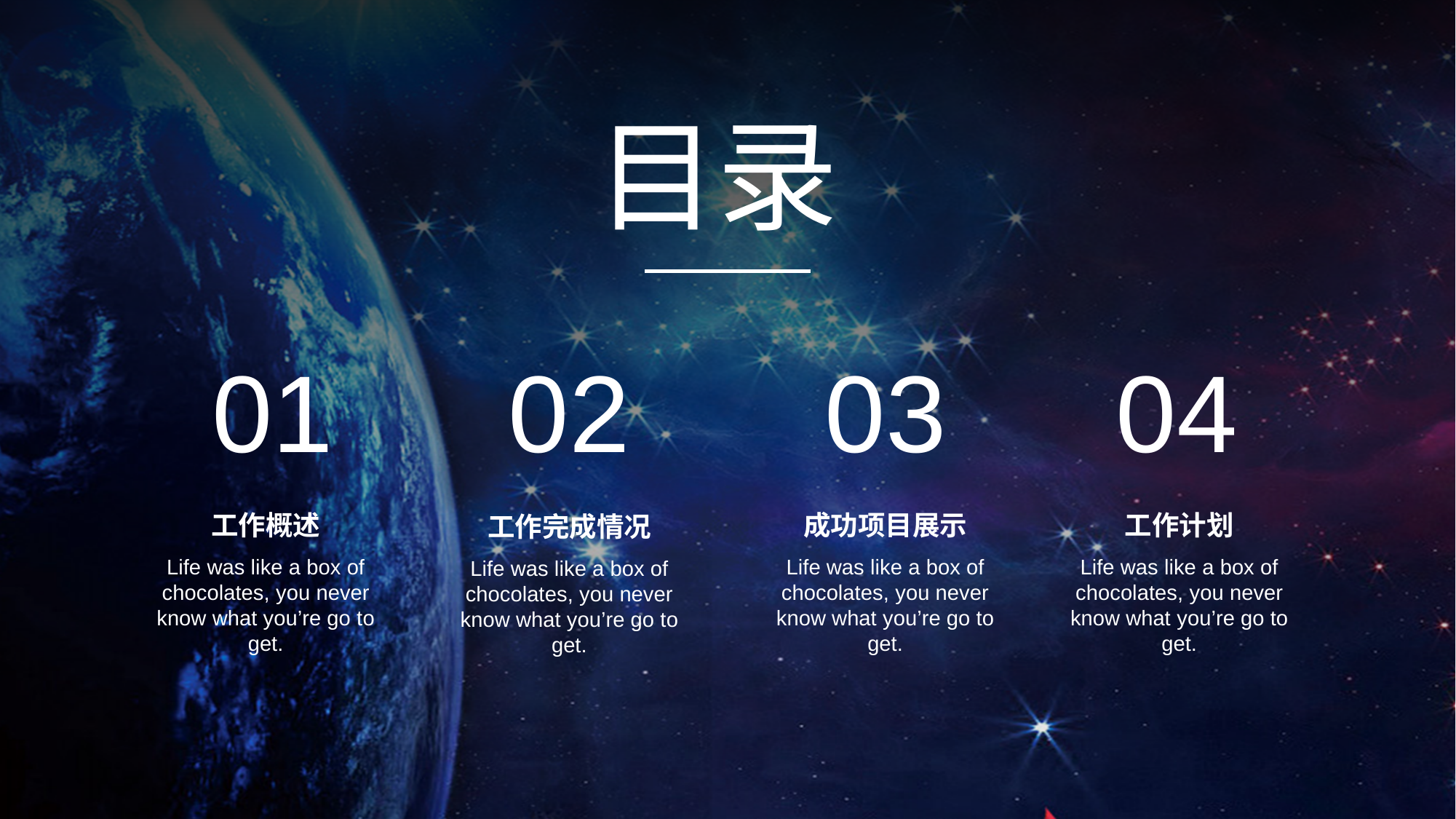

目录
03
04
02
01
工作概述
成功项目展示
工作计划
工作完成情况
Life was like a box of chocolates, you never know what you’re go to get.
Life was like a box of chocolates, you never know what you’re go to get.
Life was like a box of chocolates, you never know what you’re go to get.
Life was like a box of chocolates, you never know what you’re go to get.